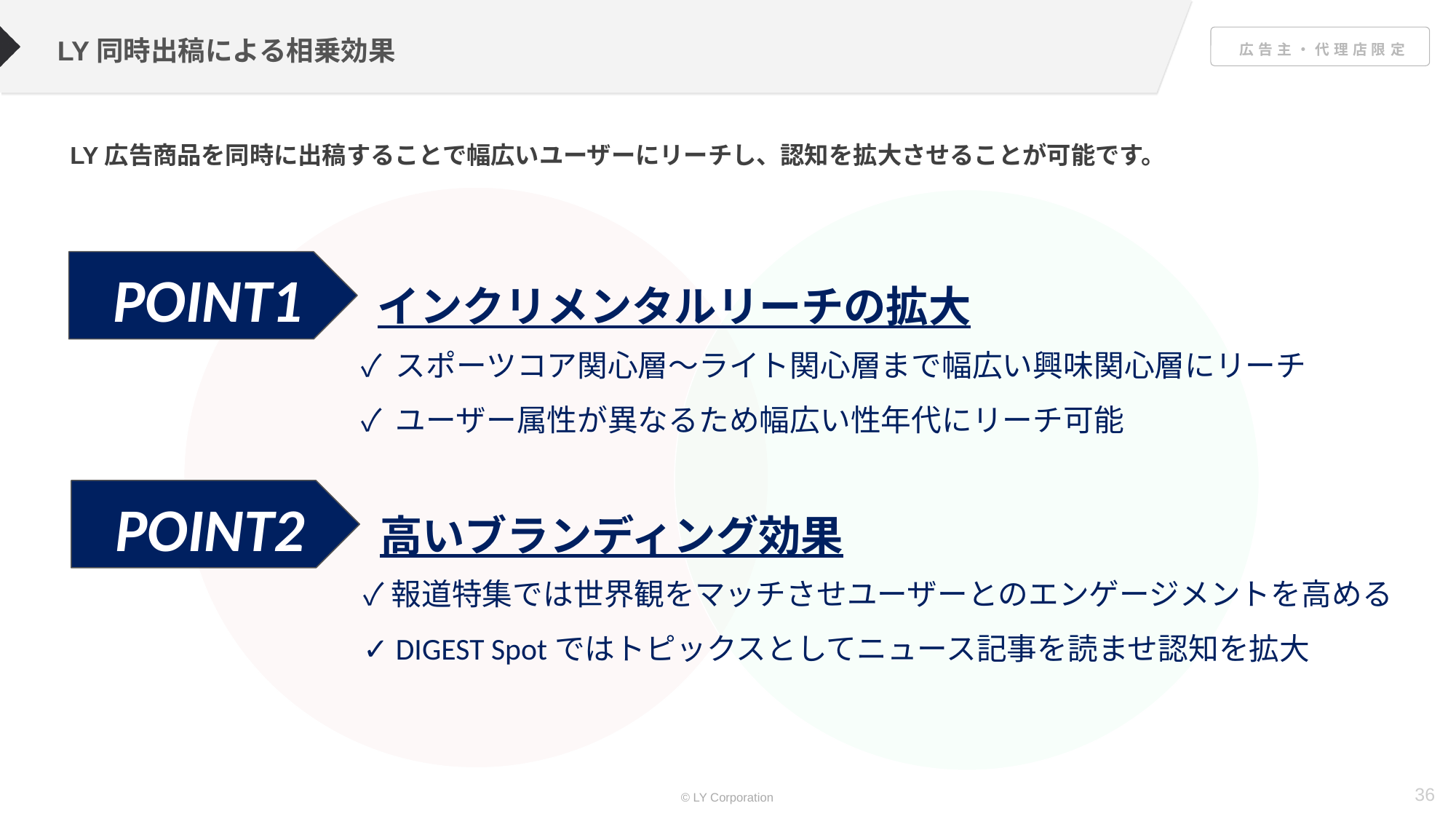

LY同時出稿による相乗効果
LY広告商品を同時に出稿することで幅広いユーザーにリーチし、認知を拡大させることが可能です。

POINT1　インクリメンタルリーチの拡大
✓ スポーツコア関心層～ライト関心層まで幅広い興味関心層にリーチ
✓ ユーザー属性が異なるため幅広い性年代にリーチ可能

POINT2　高いブランディング効果
✓報道特集では世界観をマッチさせユーザーとのエンゲージメントを高める
✓ DIGEST Spotではトピックスとしてニュース記事を読ませ認知を拡大